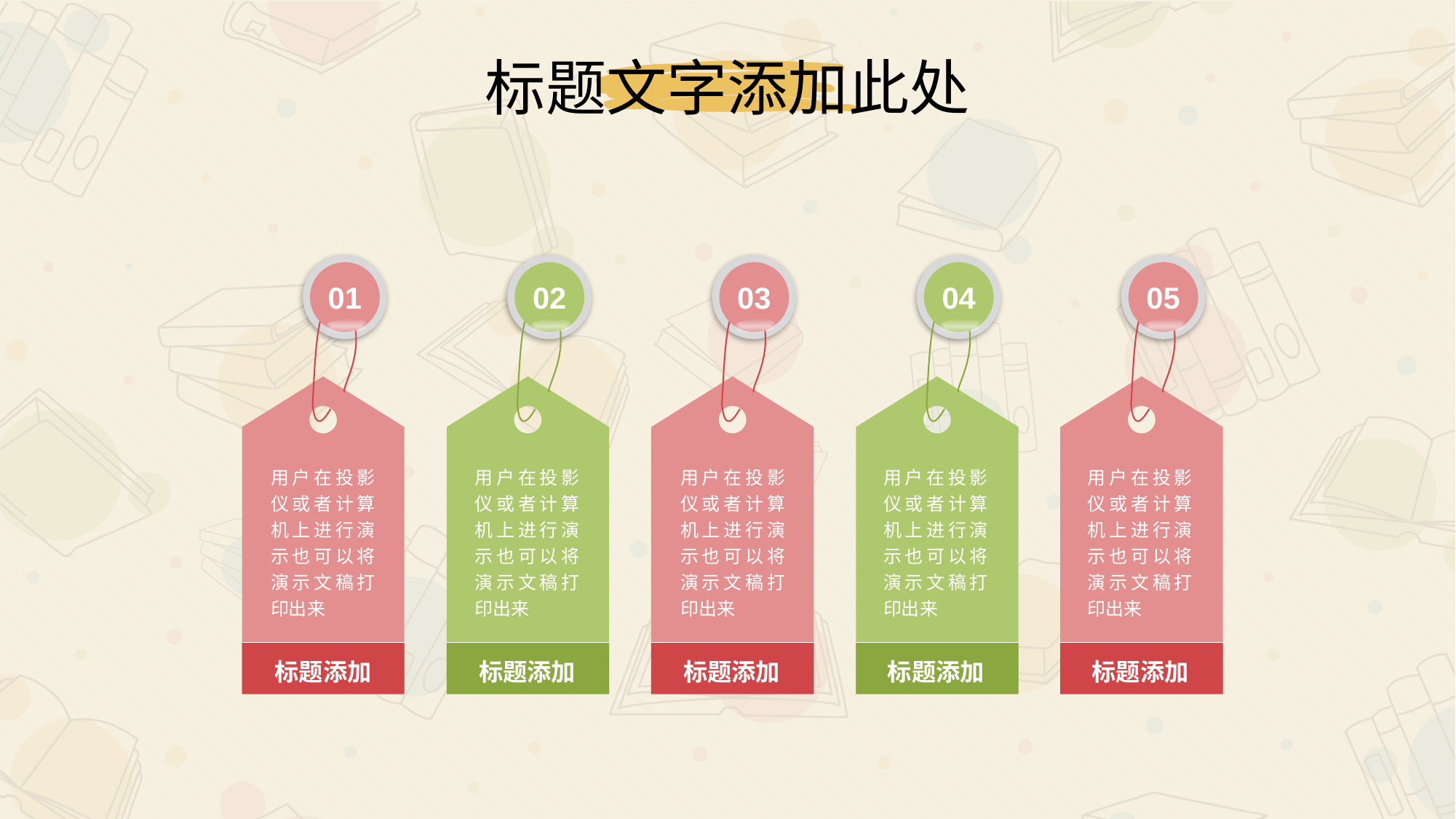

标题文字添加此处

01

用户在投影仪或者计算机上进行演示也可以将演示文稿打印出来

标题添加

02

用户在投影仪或者计算机上进行演示也可以将演示文稿打印出来

标题添加

03

用户在投影仪或者计算机上进行演示也可以将演示文稿打印出来

标题添加

04

用户在投影仪或者计算机上进行演示也可以将演示文稿打印出来

标题添加

05

用户在投影仪或者计算机上进行演示也可以将演示文稿打印出来

标题添加